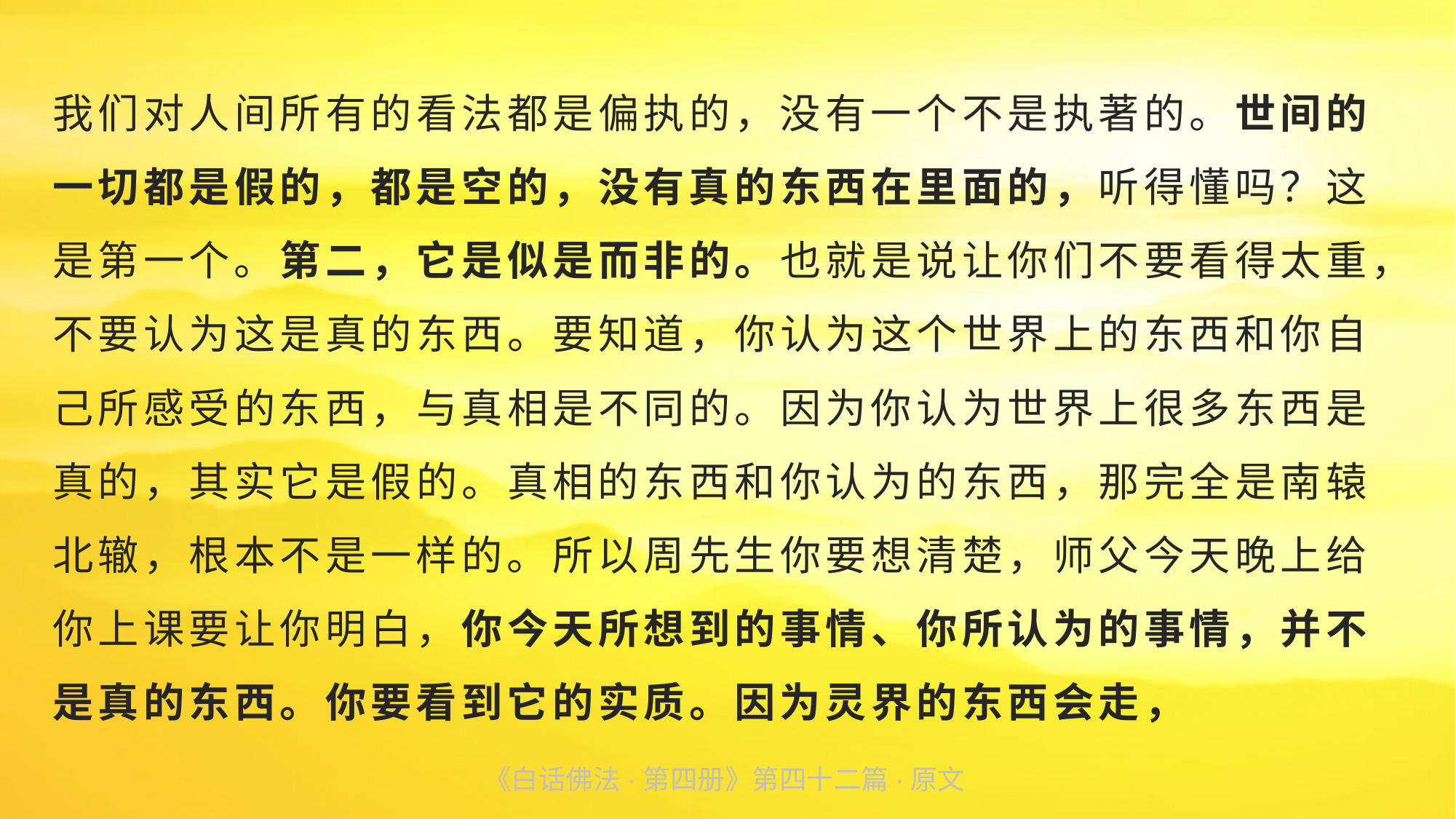

我们对人间所有的看法都是偏执的，没有一个不是执著的。世间的一切都是假的，都是空的，没有真的东西在里面的，听得懂吗？这是第一个。第二，它是似是而非的。也就是说让你们不要看得太重，不要认为这是真的东西。要知道，你认为这个世界上的东西和你自己所感受的东西，与真相是不同的。因为你认为世界上很多东西是真的，其实它是假的。真相的东西和你认为的东西，那完全是南辕北辙，根本不是一样的。所以周先生你要想清楚，师父今天晚上给你上课要让你明白，你今天所想到的事情、你所认为的事情，并不是真的东西。你要看到它的实质。因为灵界的东西会走，
《白话佛法·第四册》第四十二篇·原文